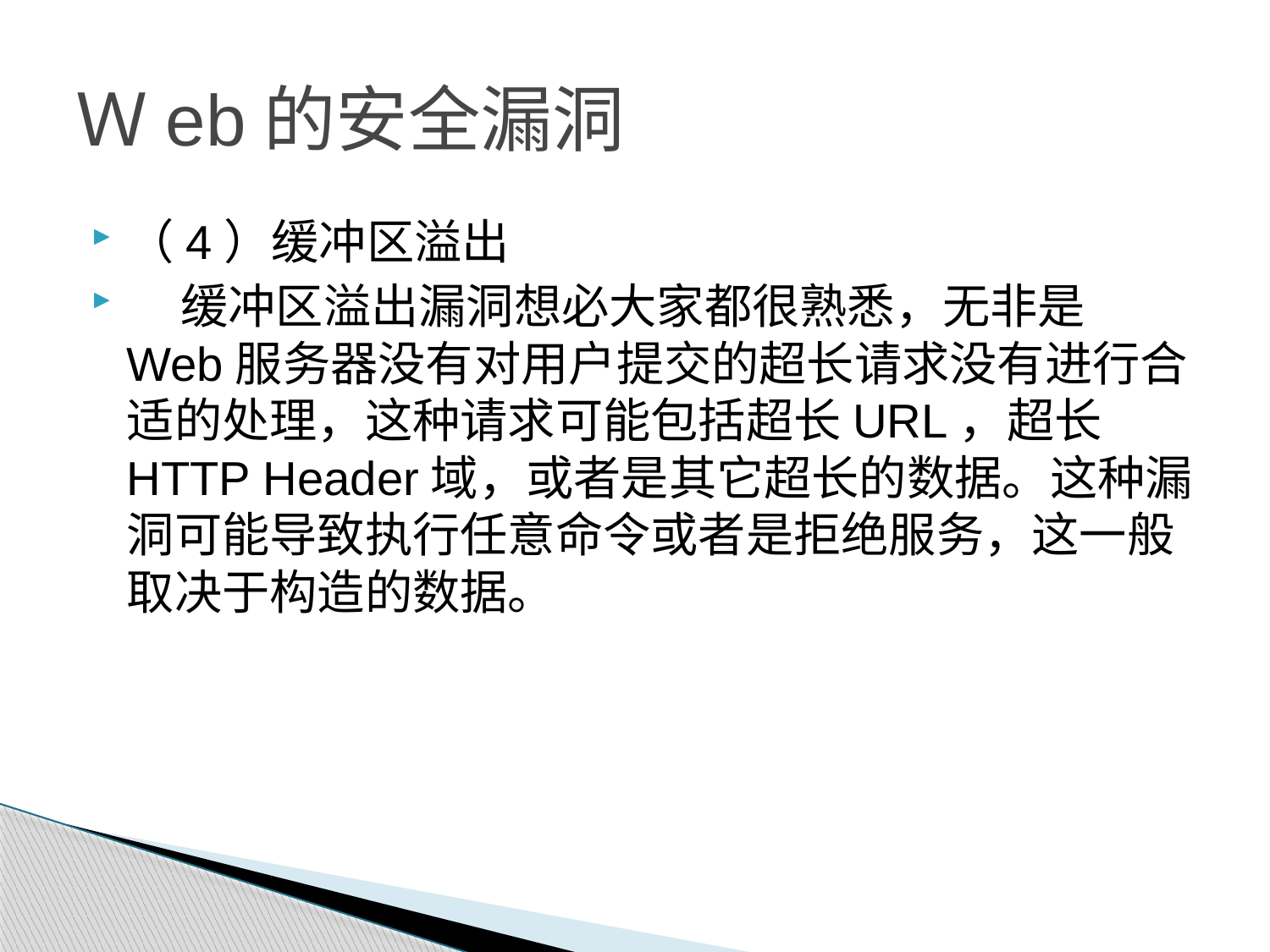

# Ｗeb的安全漏洞
（4）缓冲区溢出
    缓冲区溢出漏洞想必大家都很熟悉，无非是Web服务器没有对用户提交的超长请求没有进行合适的处理，这种请求可能包括超长URL，超长HTTP Header域，或者是其它超长的数据。这种漏洞可能导致执行任意命令或者是拒绝服务，这一般取决于构造的数据。